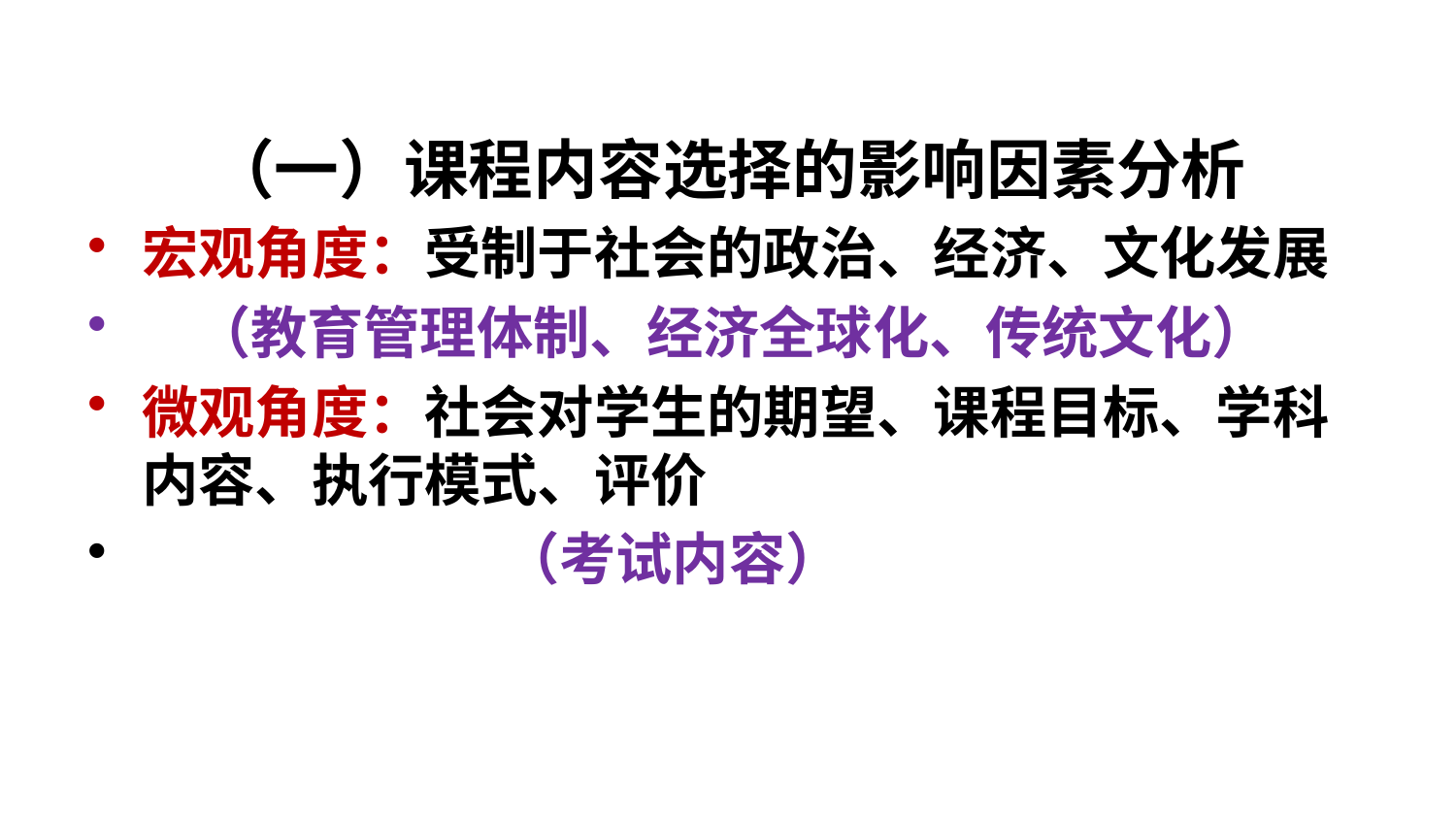

（一）课程内容选择的影响因素分析
宏观角度：受制于社会的政治、经济、文化发展
   （教育管理体制、经济全球化、传统文化）
微观角度：社会对学生的期望、课程目标、学科内容、执行模式、评价
                           （考试内容）